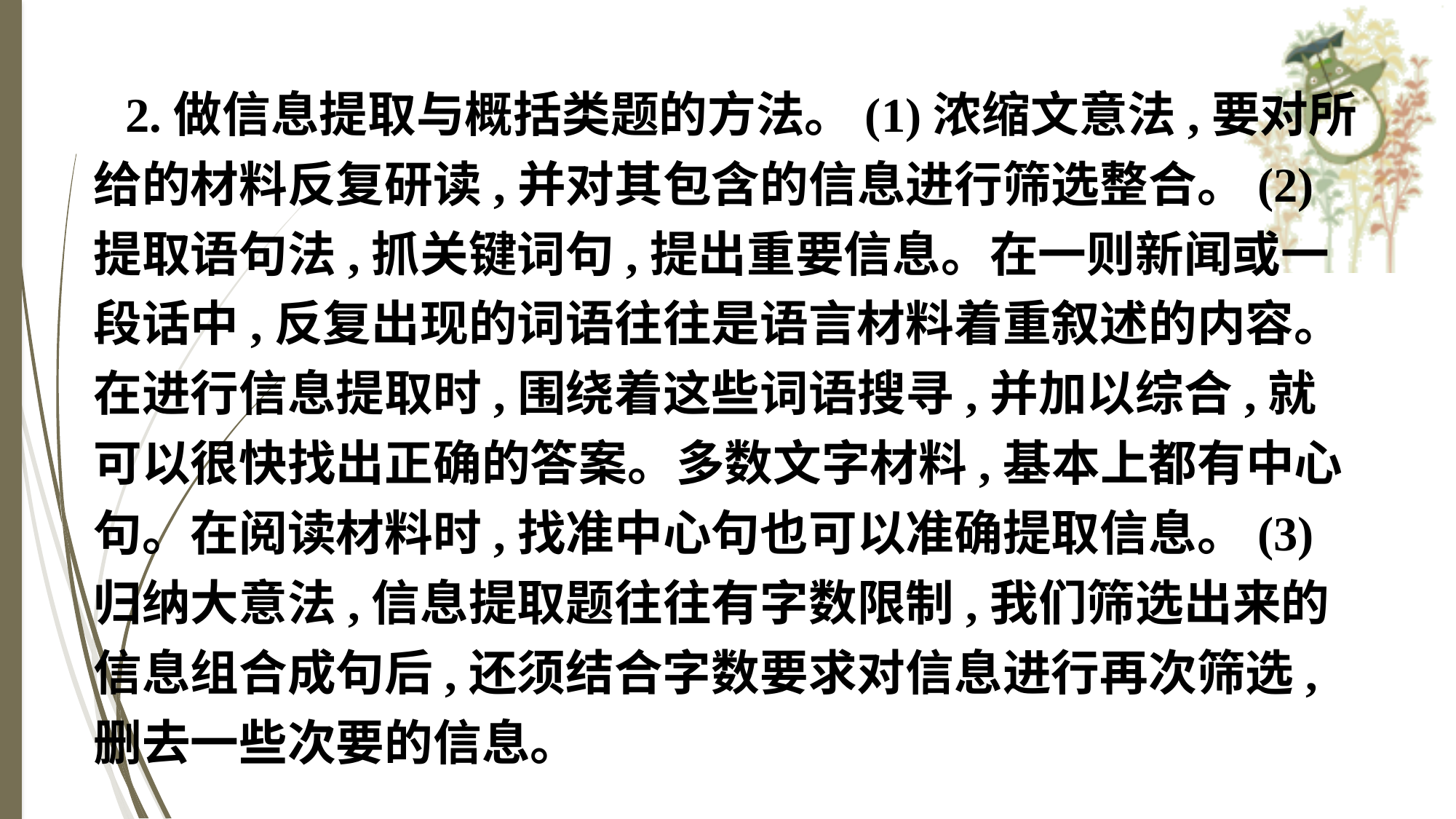

2.做信息提取与概括类题的方法。(1)浓缩文意法,要对所给的材料反复研读,并对其包含的信息进行筛选整合。(2)提取语句法,抓关键词句,提出重要信息。在一则新闻或一段话中,反复出现的词语往往是语言材料着重叙述的内容。在进行信息提取时,围绕着这些词语搜寻,并加以综合,就可以很快找出正确的答案。多数文字材料,基本上都有中心句。在阅读材料时,找准中心句也可以准确提取信息。(3)归纳大意法,信息提取题往往有字数限制,我们筛选出来的信息组合成句后,还须结合字数要求对信息进行再次筛选,删去一些次要的信息。